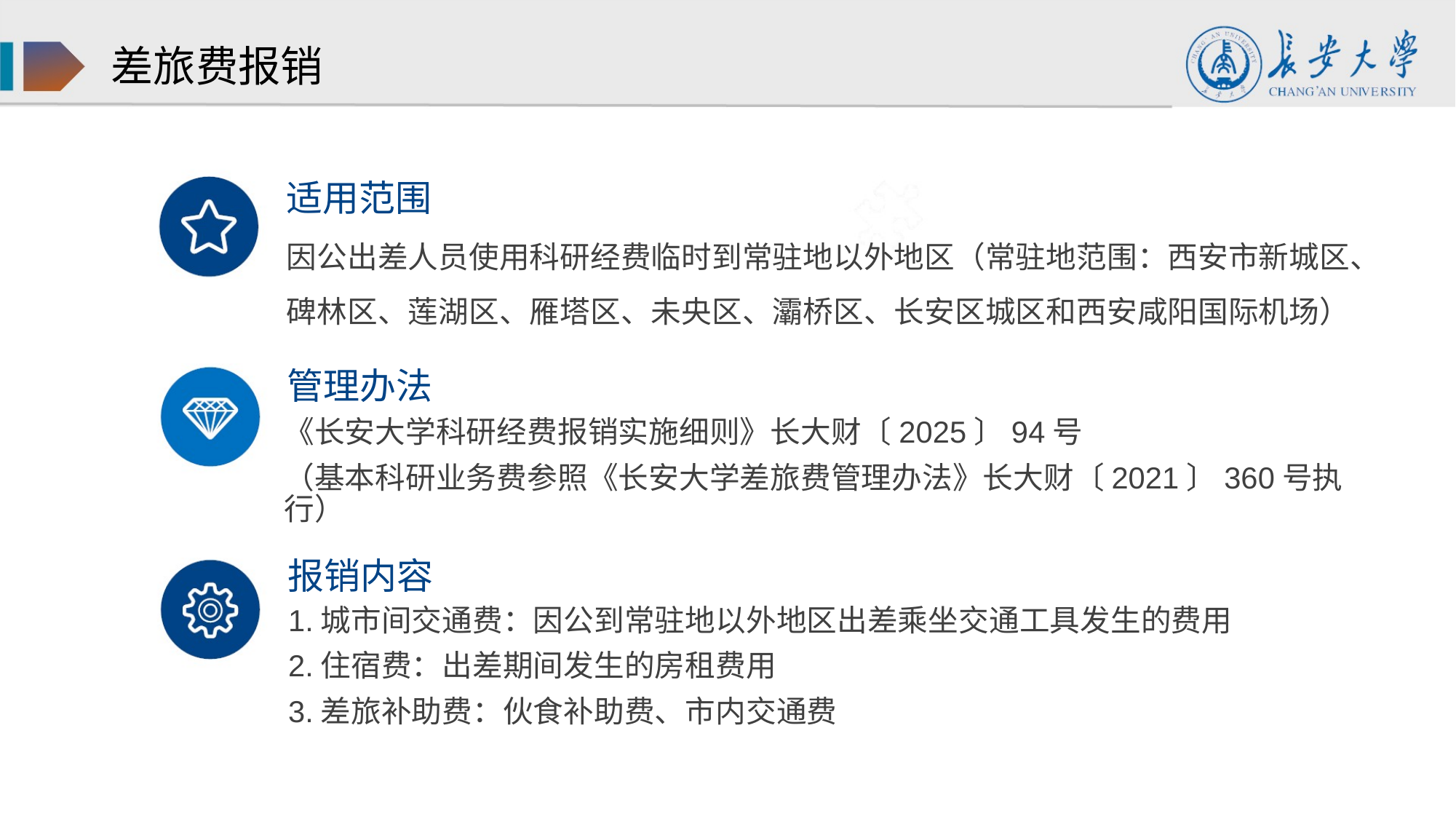

差旅费报销
适用范围
因公出差人员使用科研经费临时到常驻地以外地区（常驻地范围：西安市新城区、
碑林区、莲湖区、雁塔区、未央区、灞桥区、长安区城区和西安咸阳国际机场）
管理办法
《长安大学科研经费报销实施细则》长大财〔2025〕94号
（基本科研业务费参照《长安大学差旅费管理办法》长大财〔2021〕360号执行）
报销内容
1.城市间交通费：因公到常驻地以外地区出差乘坐交通工具发生的费用
2.住宿费：出差期间发生的房租费用
3.差旅补助费：伙食补助费、市内交通费